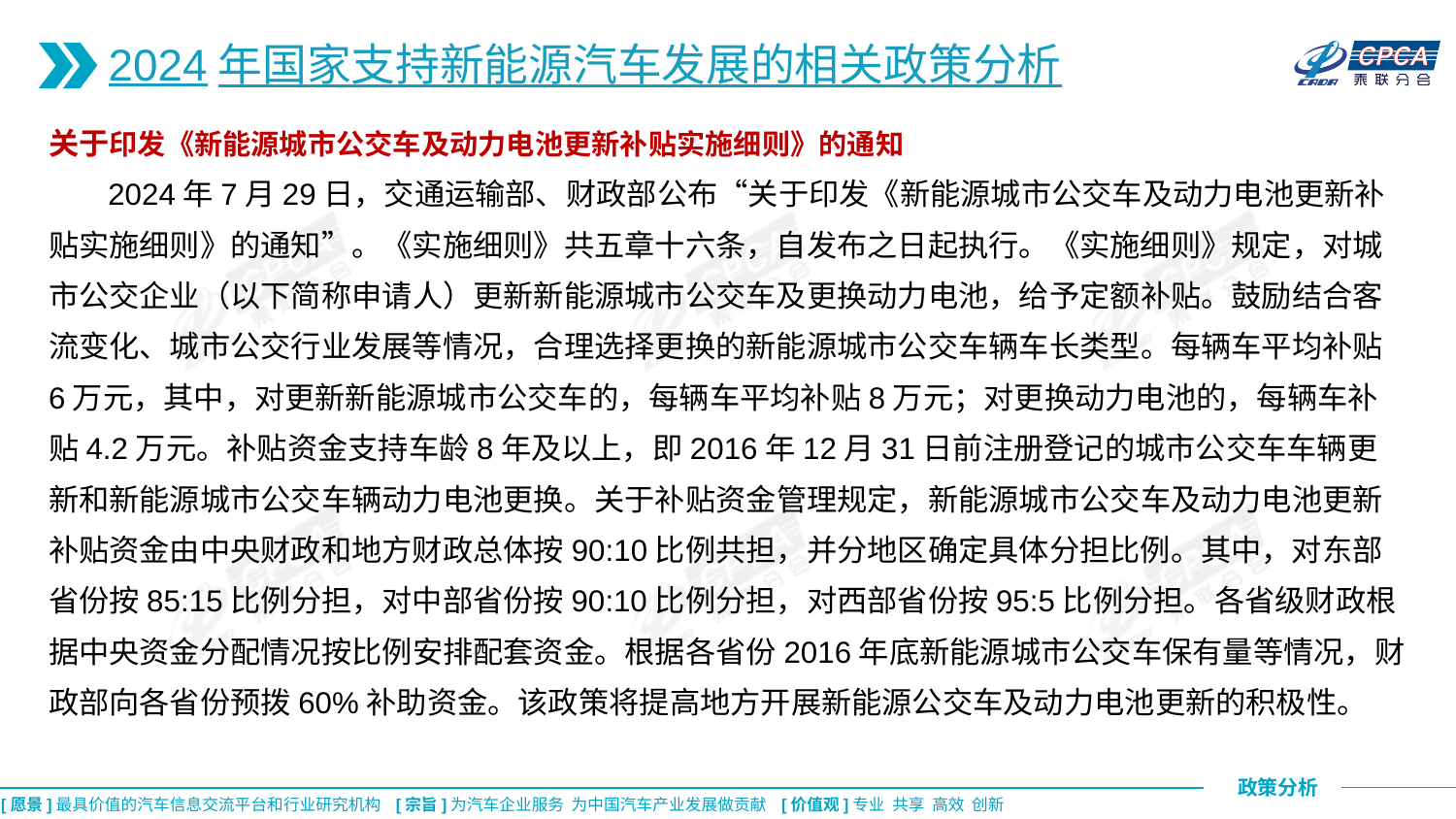

2024年国家支持新能源汽车发展的相关政策分析
关于印发《新能源城市公交车及动力电池更新补贴实施细则》的通知
       2024年7月29日，交通运输部、财政部公布“关于印发《新能源城市公交车及动力电池更新补贴实施细则》的通知”。《实施细则》共五章十六条，自发布之日起执行。《实施细则》规定，对城市公交企业（以下简称申请人）更新新能源城市公交车及更换动力电池，给予定额补贴。鼓励结合客流变化、城市公交行业发展等情况，合理选择更换的新能源城市公交车辆车长类型。每辆车平均补贴6万元，其中，对更新新能源城市公交车的，每辆车平均补贴8万元；对更换动力电池的，每辆车补贴4.2万元。补贴资金支持车龄8年及以上，即2016年12月31日前注册登记的城市公交车车辆更新和新能源城市公交车辆动力电池更换。关于补贴资金管理规定，新能源城市公交车及动力电池更新补贴资金由中央财政和地方财政总体按90:10比例共担，并分地区确定具体分担比例。其中，对东部省份按85:15比例分担，对中部省份按90:10比例分担，对西部省份按95:5比例分担。各省级财政根据中央资金分配情况按比例安排配套资金。根据各省份2016年底新能源城市公交车保有量等情况，财政部向各省份预拨60%补助资金。该政策将提高地方开展新能源公交车及动力电池更新的积极性。